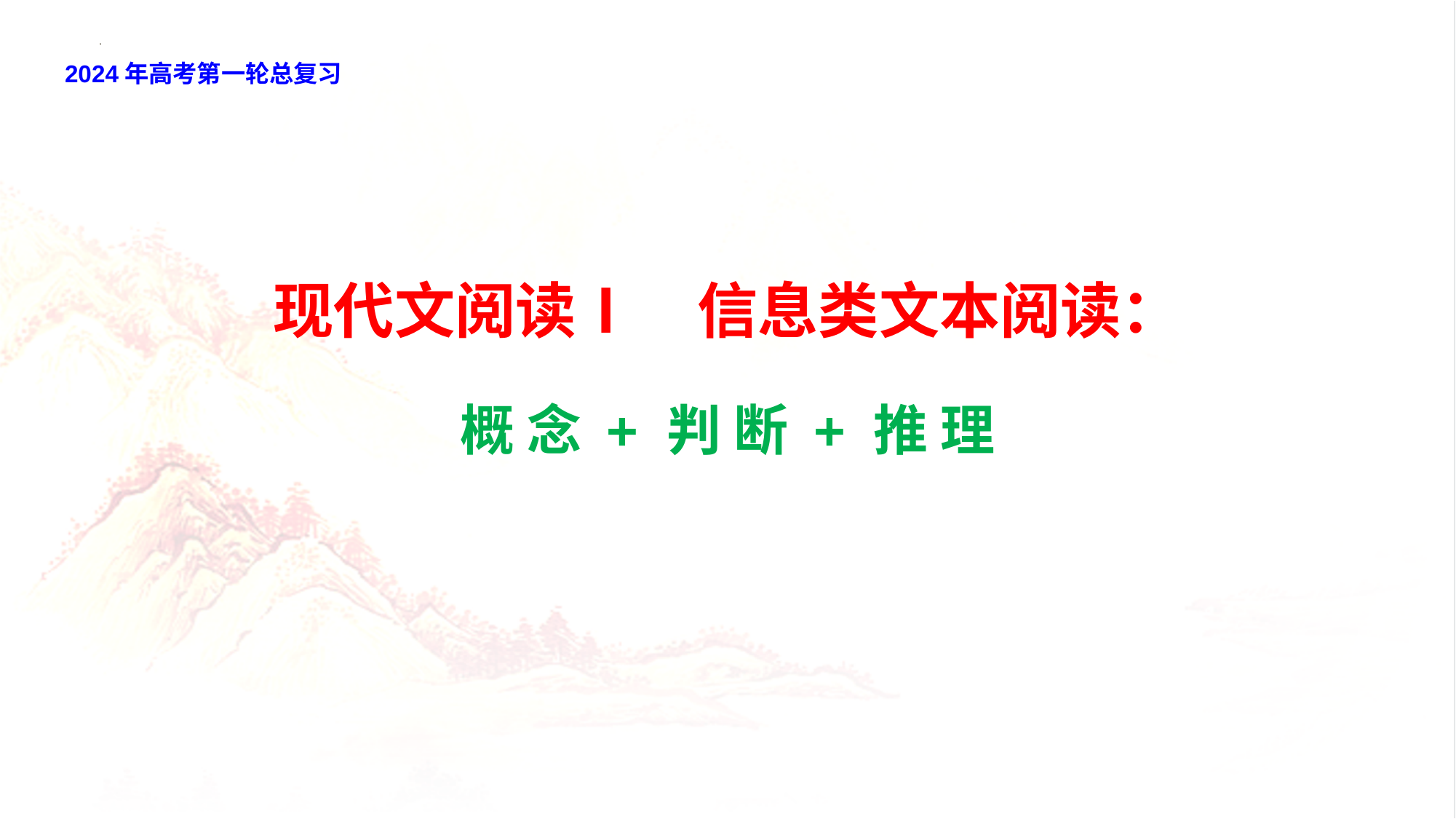

2024年高考第一轮总复习
现代文阅读Ⅰ　信息类文本阅读：
概 念 + 判 断 + 推 理